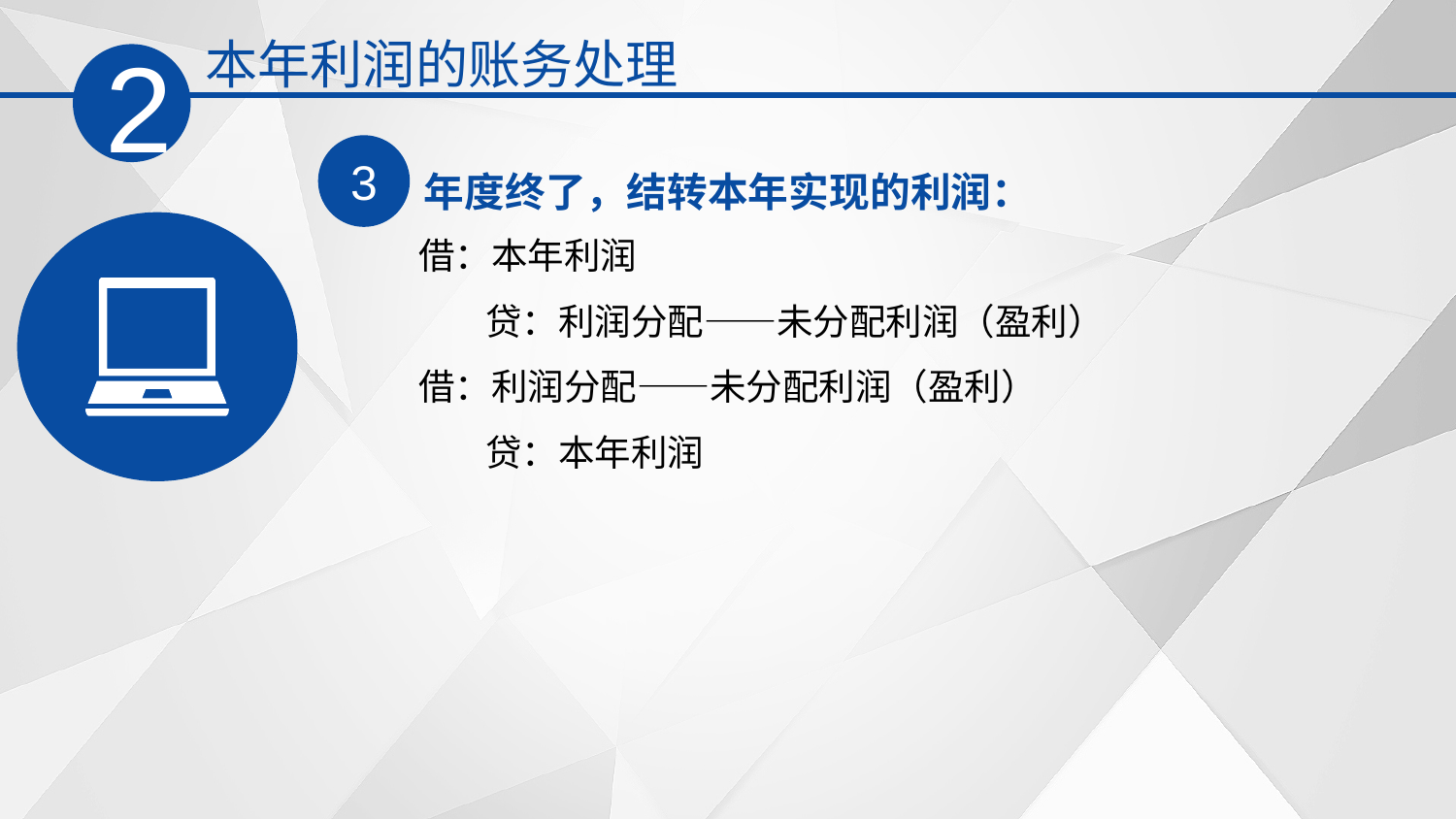

本年利润的账务处理
2

3
年度终了，结转本年实现的利润：
借：本年利润
       贷：利润分配——未分配利润（盈利）
借：利润分配——未分配利润（盈利）
       贷：本年利润